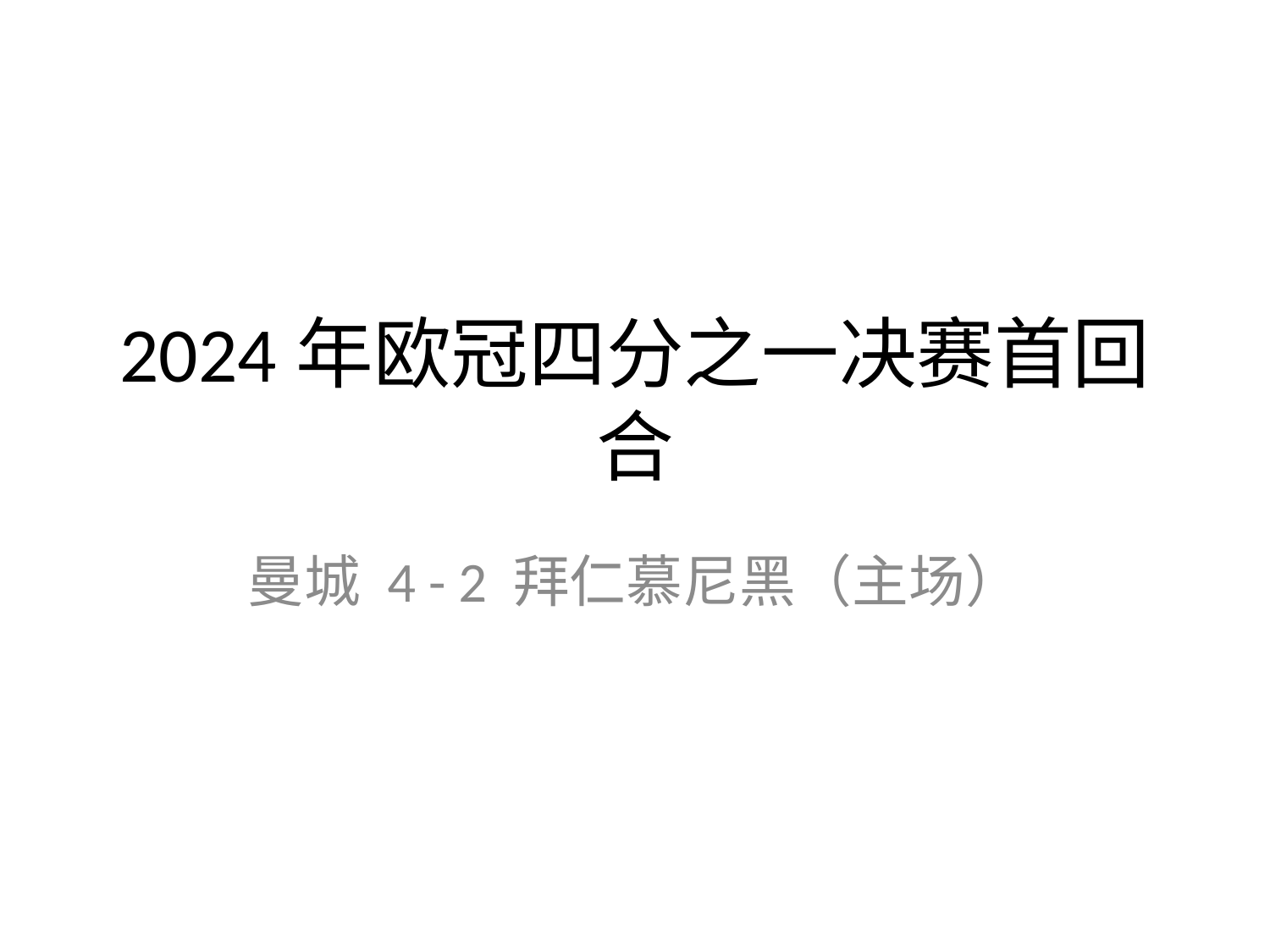

# 2024年欧冠四分之一决赛首回合
曼城 4 - 2 拜仁慕尼黑（主场）